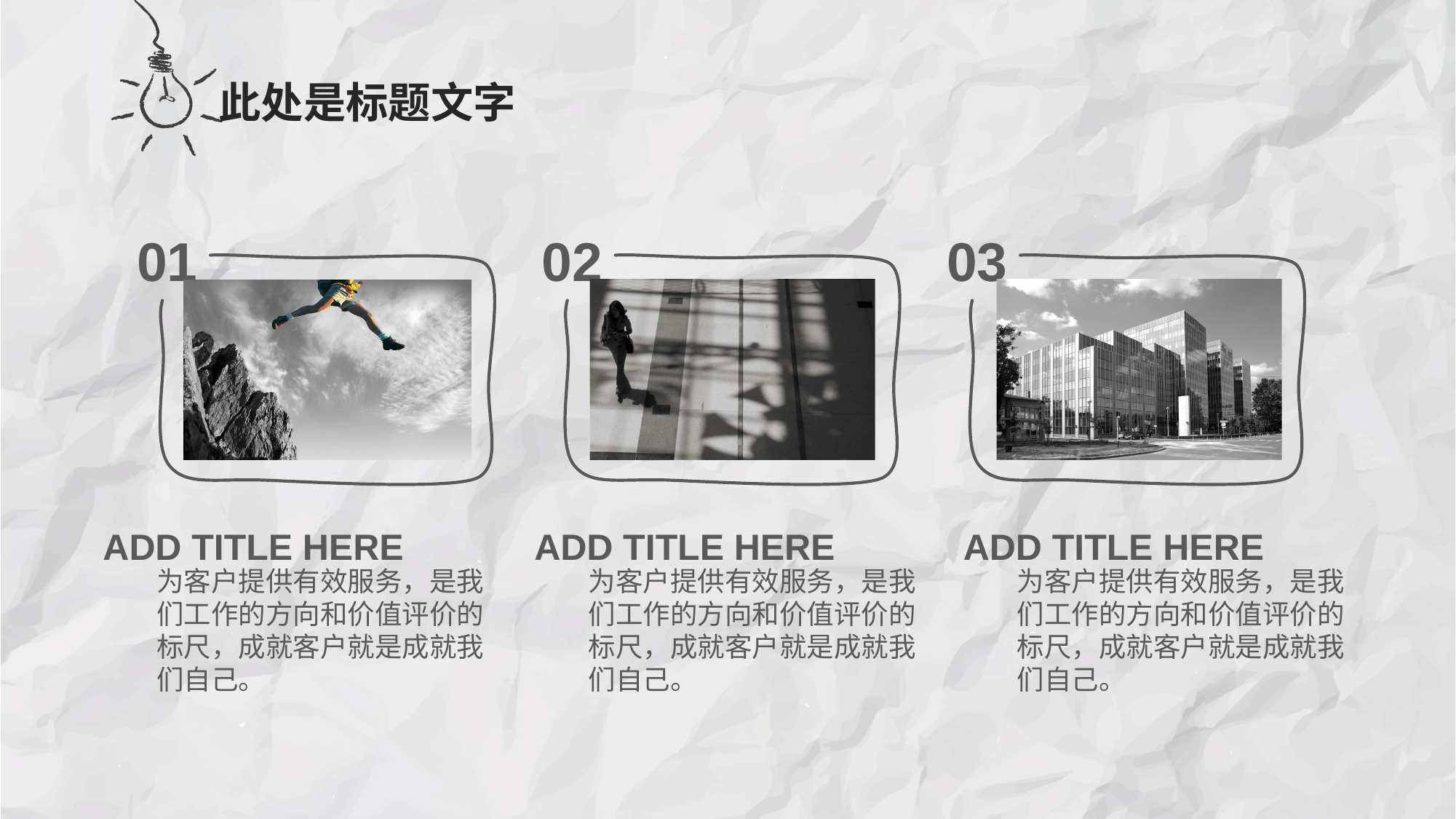

此处是标题文字
01

02

03

ADD TITLE HERE
为客户提供有效服务，是我们工作的方向和价值评价的标尺，成就客户就是成就我们自己。
ADD TITLE HERE
为客户提供有效服务，是我们工作的方向和价值评价的标尺，成就客户就是成就我们自己。
ADD TITLE HERE
为客户提供有效服务，是我们工作的方向和价值评价的标尺，成就客户就是成就我们自己。